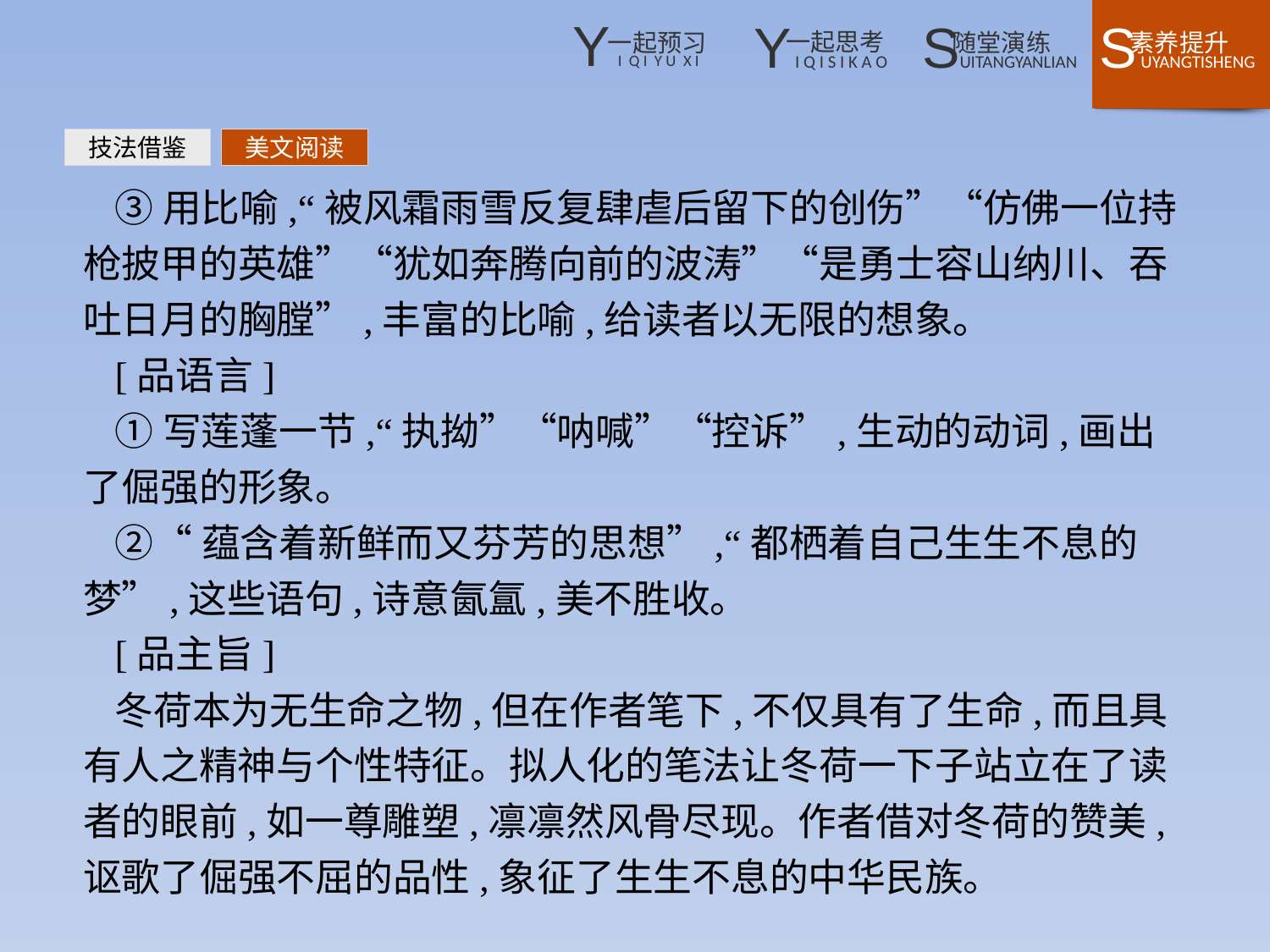

技法借鉴
美文阅读
③用比喻,“被风霜雨雪反复肆虐后留下的创伤”“仿佛一位持枪披甲的英雄”“犹如奔腾向前的波涛”“是勇士容山纳川、吞吐日月的胸膛”,丰富的比喻,给读者以无限的想象。
[品语言]
①写莲蓬一节,“执拗”“呐喊”“控诉”,生动的动词,画出了倔强的形象。
②“蕴含着新鲜而又芬芳的思想”,“都栖着自己生生不息的梦”,这些语句,诗意氤氲,美不胜收。
[品主旨]
冬荷本为无生命之物,但在作者笔下,不仅具有了生命,而且具有人之精神与个性特征。拟人化的笔法让冬荷一下子站立在了读者的眼前,如一尊雕塑,凛凛然风骨尽现。作者借对冬荷的赞美,讴歌了倔强不屈的品性,象征了生生不息的中华民族。